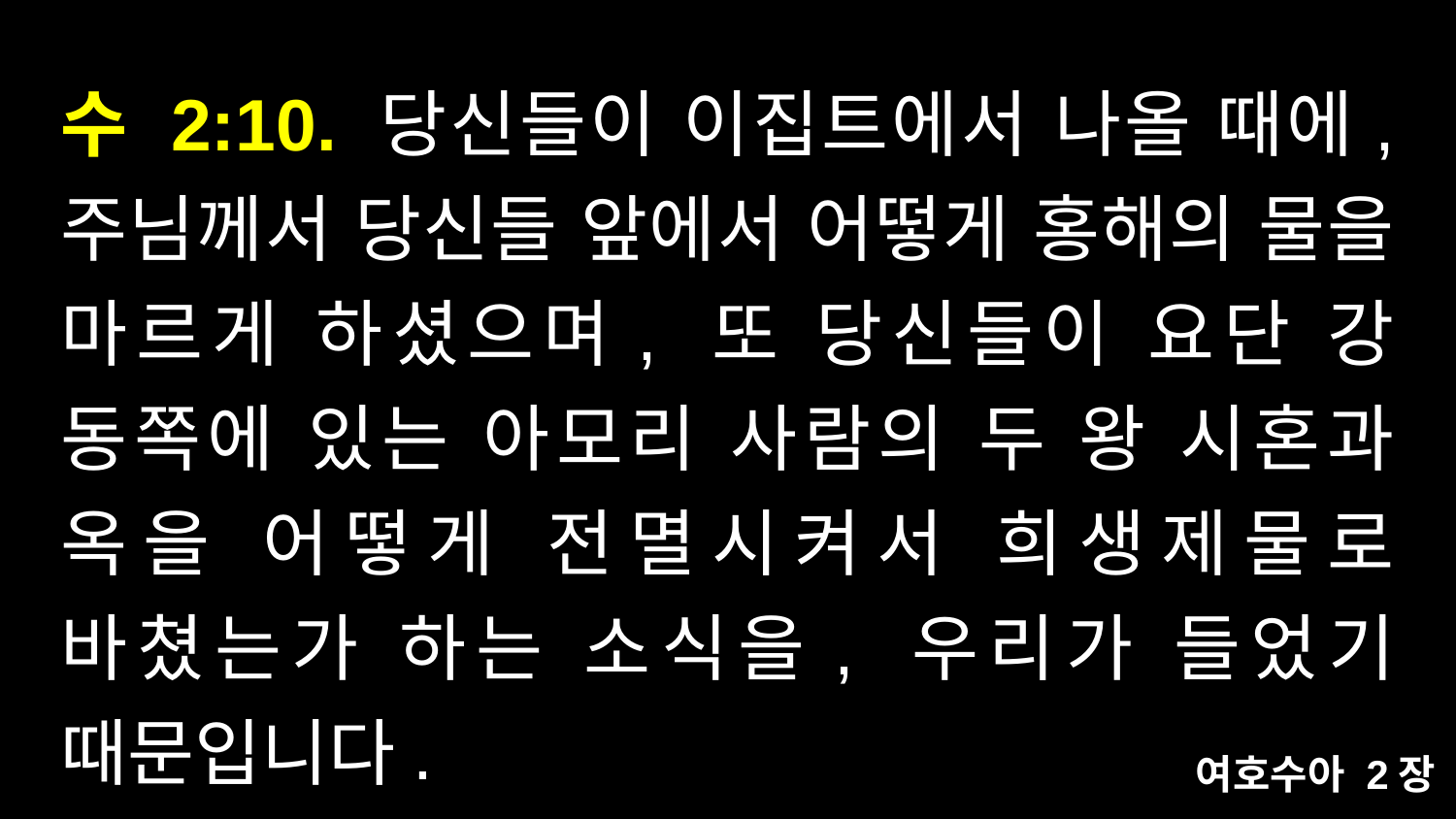

# 수 2:10. 당신들이 이집트에서 나올 때에, 주님께서 당신들 앞에서 어떻게 홍해의 물을 마르게 하셨으며, 또 당신들이 요단 강 동쪽에 있는 아모리 사람의 두 왕 시혼과 옥을 어떻게 전멸시켜서 희생제물로 바쳤는가 하는 소식을, 우리가 들었기 때문입니다.
여호수아 2장